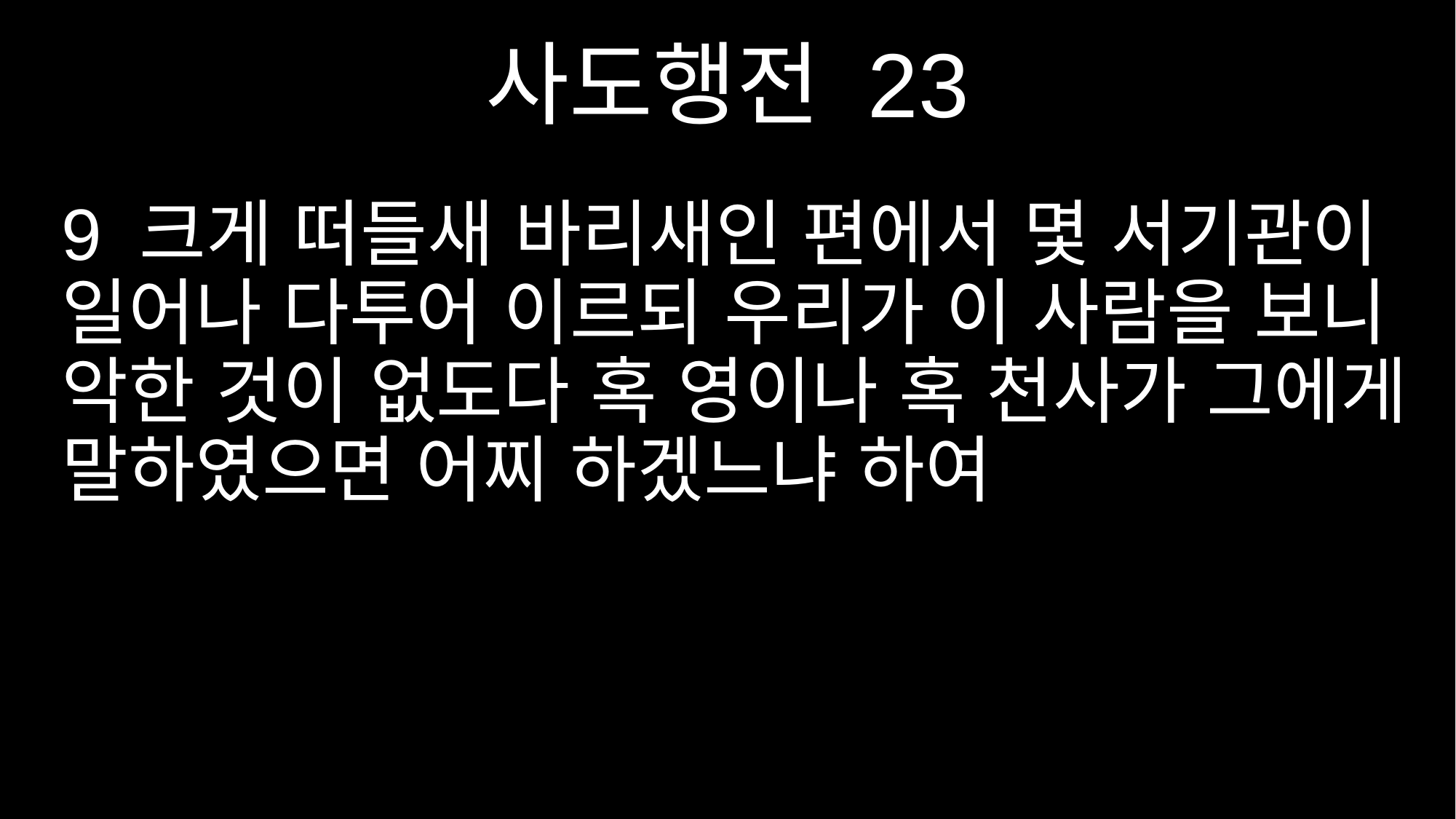

사도행전 23
9 크게 떠들새 바리새인 편에서 몇 서기관이 일어나 다투어 이르되 우리가 이 사람을 보니 악한 것이 없도다 혹 영이나 혹 천사가 그에게 말하였으면 어찌 하겠느냐 하여